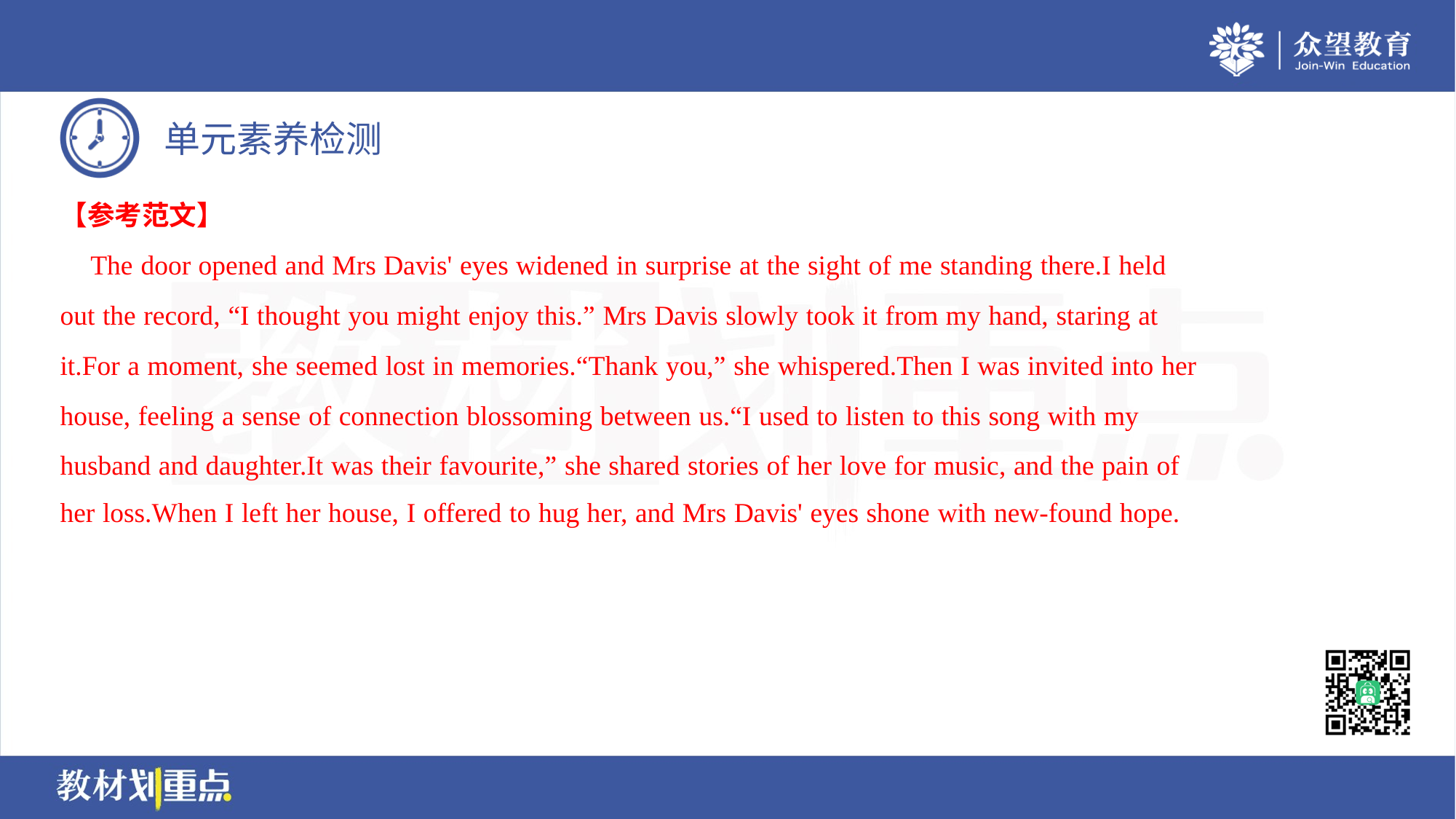

【参考范文】
    The door opened and Mrs Davis' eyes widened in surprise at the sight of me standing there.I held
out the record, “I thought you might enjoy this.” Mrs Davis slowly took it from my hand, staring at
it.For a moment, she seemed lost in memories.“Thank you,” she whispered.Then I was invited into her
house, feeling a sense of connection blossoming between us.“I used to listen to this song with my
husband and daughter.It was their favourite,” she shared stories of her love for music, and the pain of
her loss.When I left her house, I offered to hug her, and Mrs Davis' eyes shone with new-found hope.